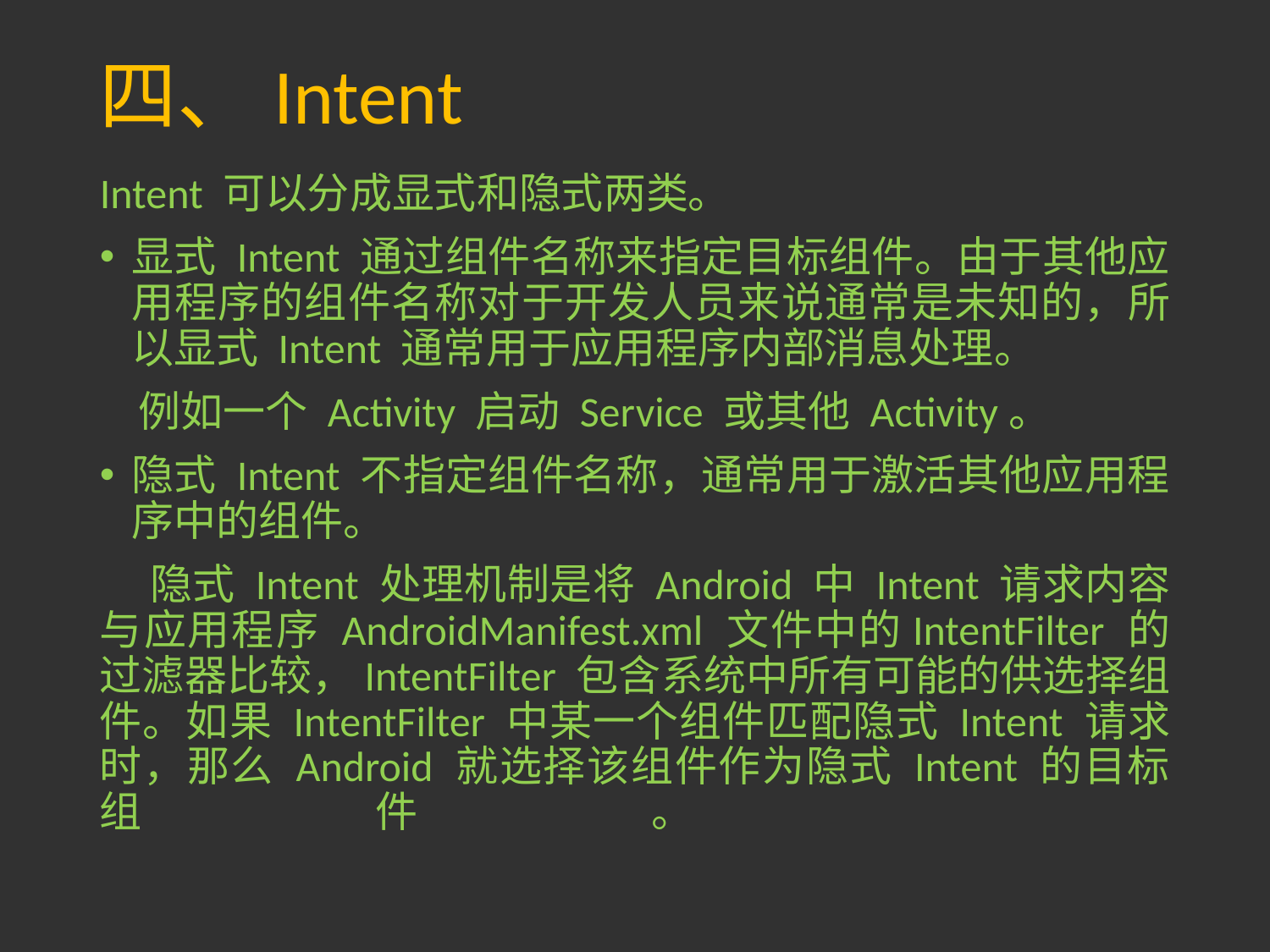

# 四、Intent
Intent 可以分成显式和隐式两类。
显式 Intent 通过组件名称来指定目标组件。由于其他应用程序的组件名称对于开发人员来说通常是未知的，所以显式 Intent 通常用于应用程序内部消息处理。
   例如一个 Activity 启动 Service 或其他 Activity。
隐式 Intent 不指定组件名称，通常用于激活其他应用程序中的组件。
    隐式 Intent 处理机制是将 Android 中 Intent 请求内容与应用程序 AndroidManifest.xml 文件中的IntentFilter 的过滤器比较，IntentFilter 包含系统中所有可能的供选择组件。如果 IntentFilter 中某一个组件匹配隐式 Intent 请求时，那么 Android 就选择该组件作为隐式 Intent 的目标组件。